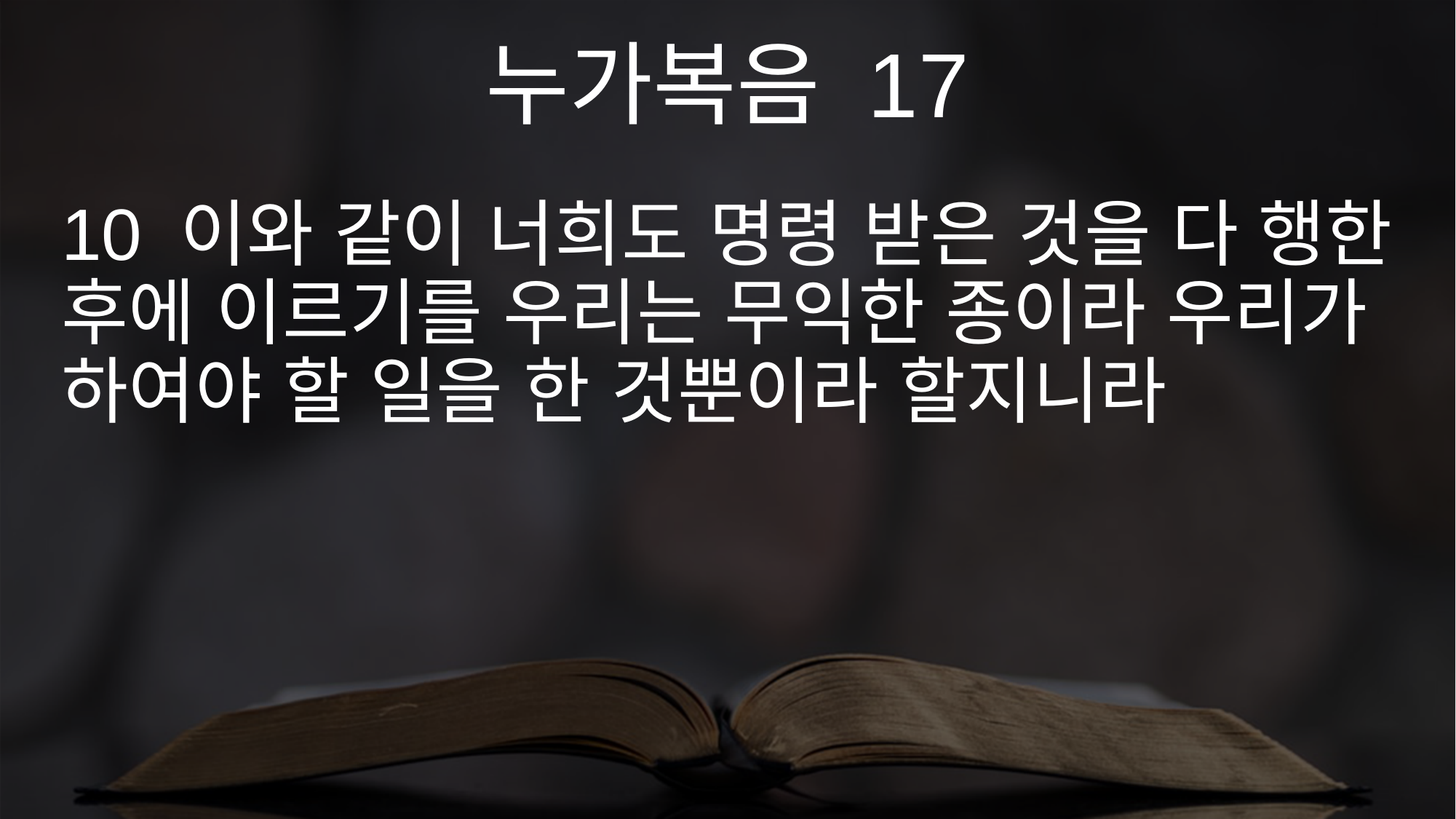

누가복음 17
10 이와 같이 너희도 명령 받은 것을 다 행한 후에 이르기를 우리는 무익한 종이라 우리가 하여야 할 일을 한 것뿐이라 할지니라